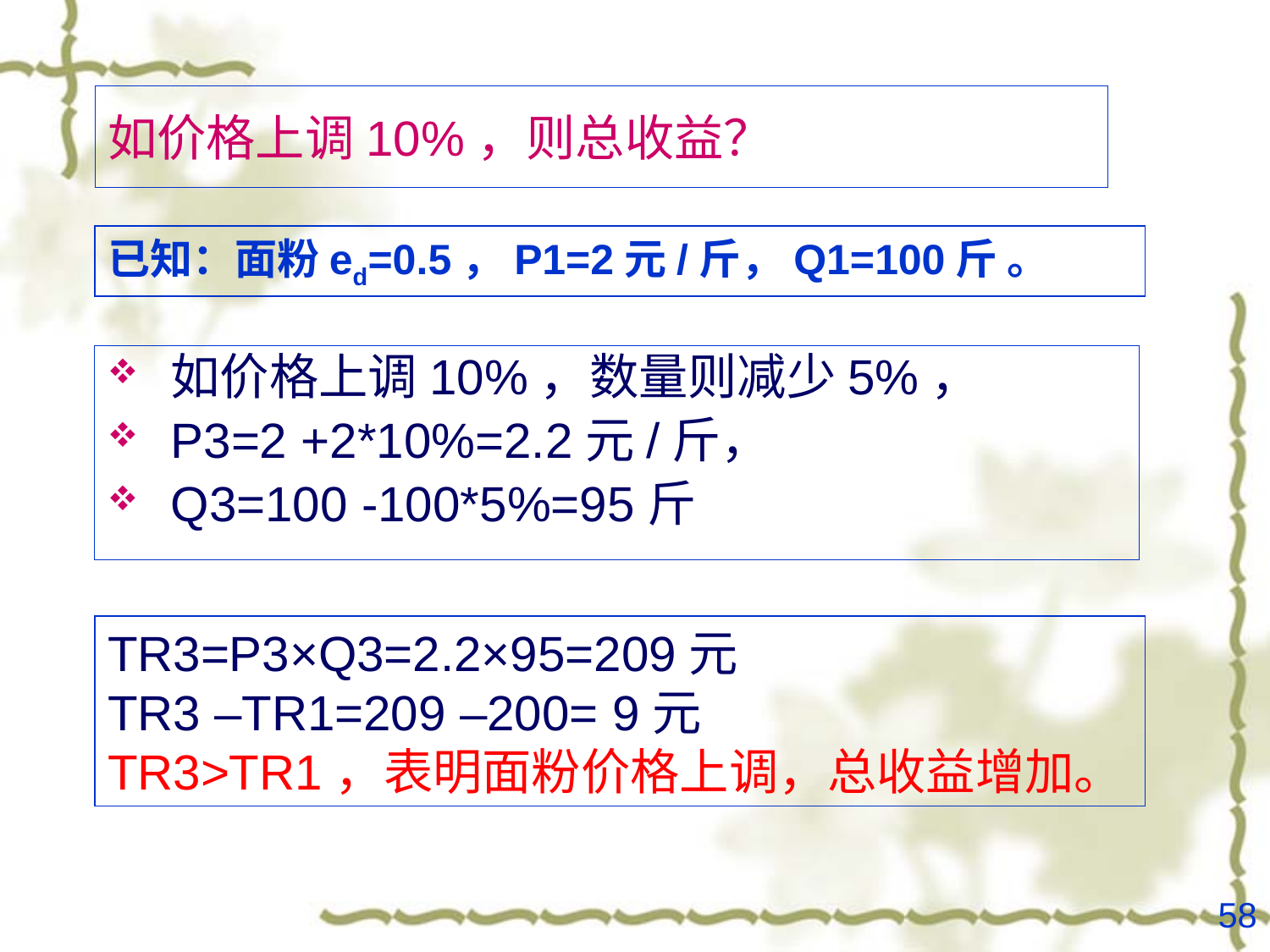

# 如价格上调10%，则总收益？
已知：面粉ed=0.5，P1=2元/斤，Q1=100斤 。
如价格上调10%，数量则减少5%，
P3=2 +2*10%=2.2元/斤，
Q3=100 -100*5%=95斤
TR3=P3×Q3=2.2×95=209元
TR3 –TR1=209 –200= 9元
TR3>TR1，表明面粉价格上调，总收益增加。
58